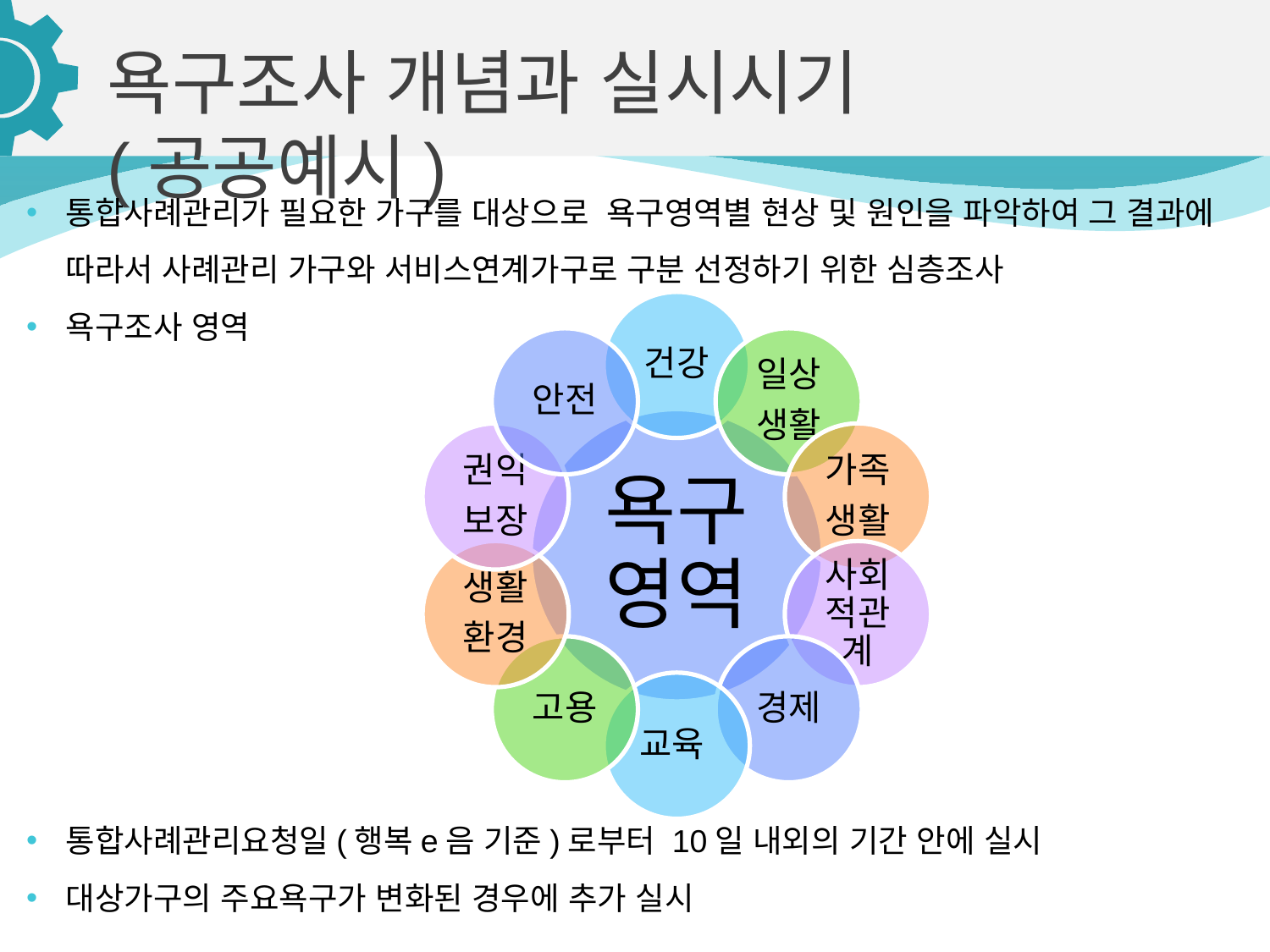

욕구조사 개념과 실시시기
(공공예시)
통합사례관리가 필요한 가구를 대상으로  욕구영역별 현상 및 원인을 파악하여 그 결과에 따라서 사례관리 가구와 서비스연계가구로 구분 선정하기 위한 심층조사
욕구조사 영역

통합사례관리요청일(행복e음 기준)로부터 10일 내외의 기간 안에 실시
대상가구의 주요욕구가 변화된 경우에 추가 실시
욕구영역
건강
일상
생활
가족
생활
사회적관계
경제
교육
고용
생활
환경
권익
보장
안전
04